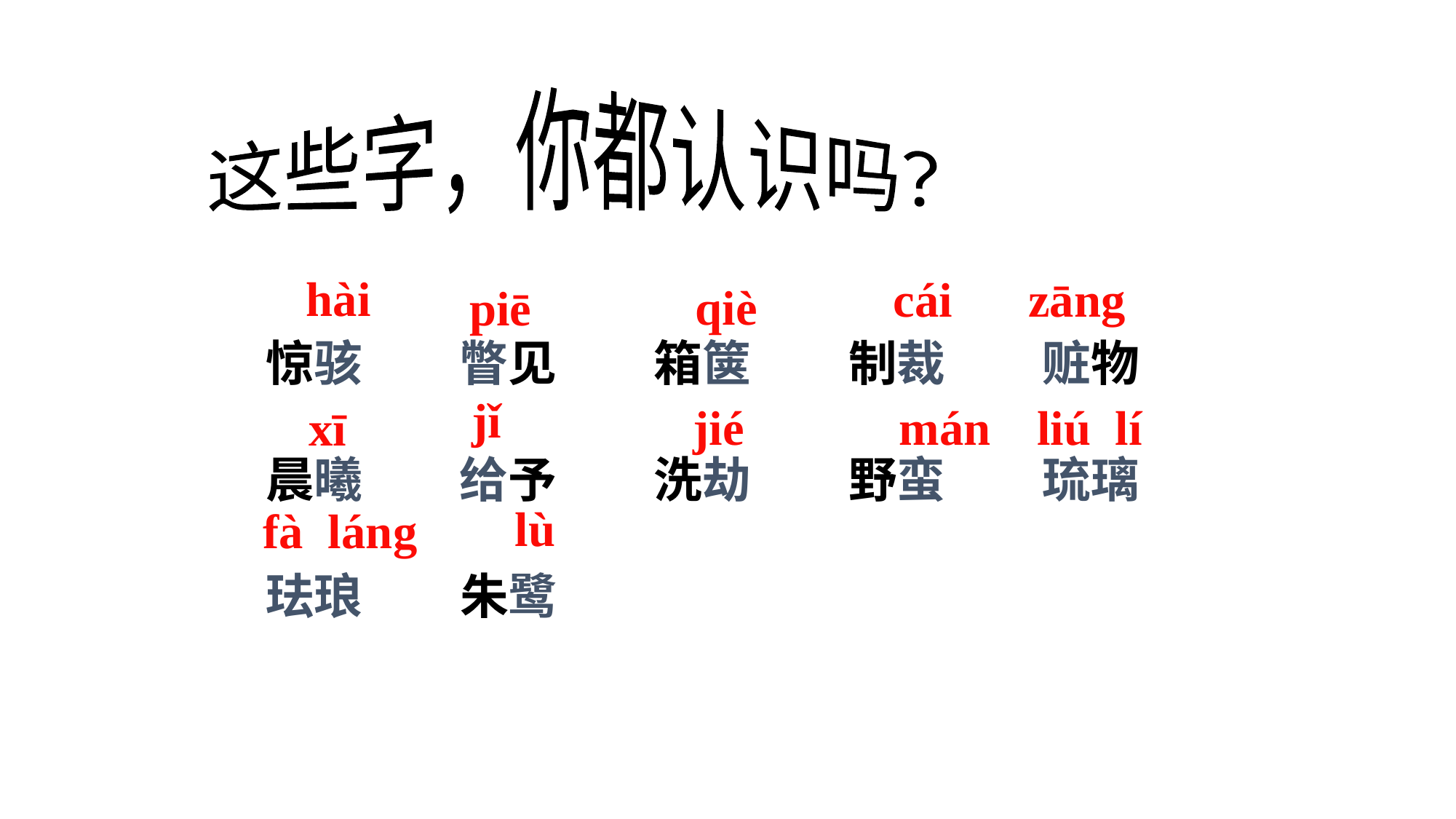

这些字，你都认识吗？
hài
cái
zāng
qiè
piē
惊骇　　瞥见　　箱箧　　制裁　　赃物

晨曦　　给予　　洗劫　　野蛮　　琉璃

珐琅　　朱鹭
jǐ
jié
mán
liú  lí
xī
lù
fà  láng